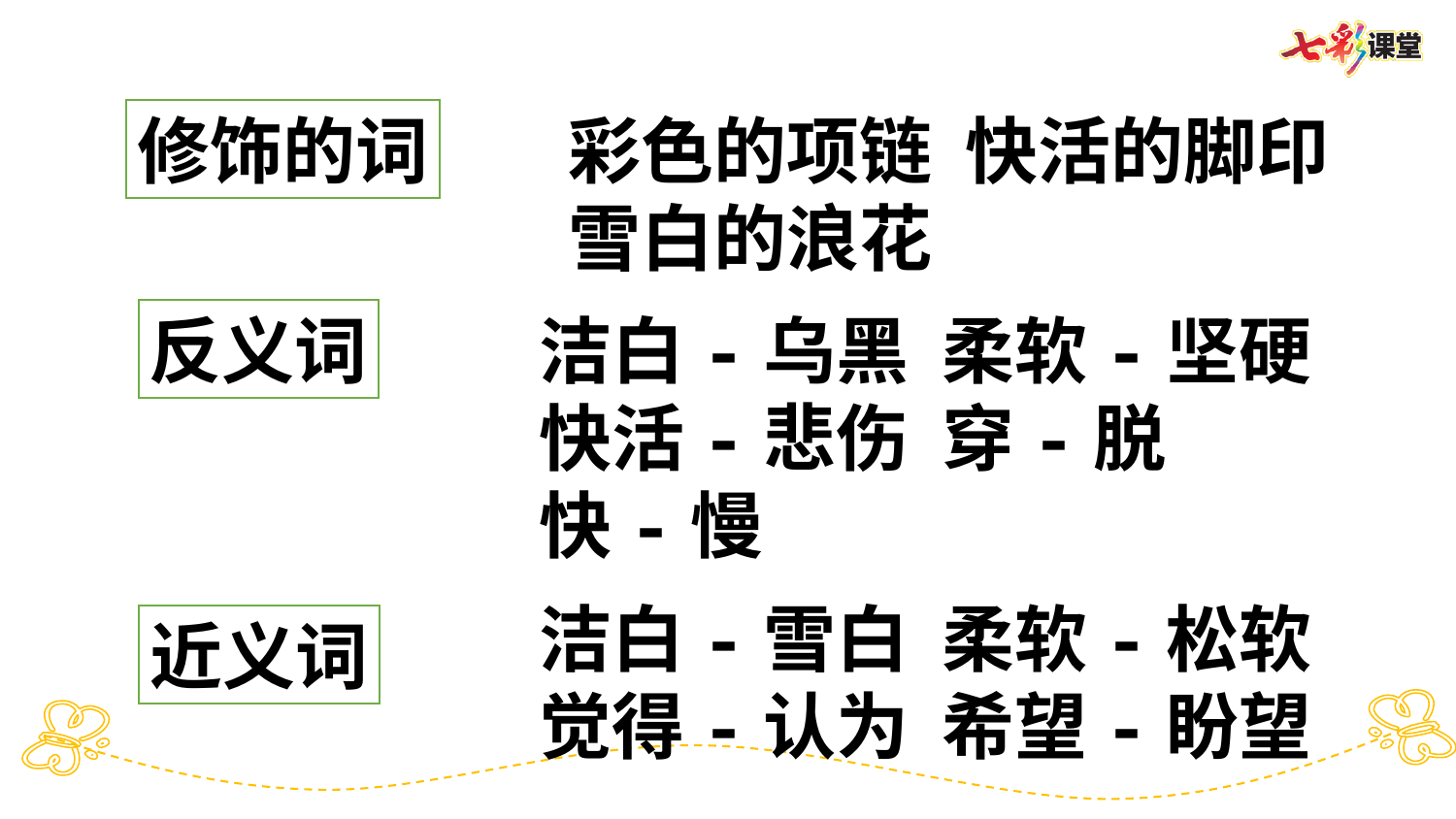

彩色的项链  快活的脚印
雪白的浪花
修饰的词
洁白-乌黑  柔软-坚硬
快活-悲伤  穿-脱
快-慢
反义词
洁白-雪白  柔软-松软
觉得-认为  希望-盼望
近义词